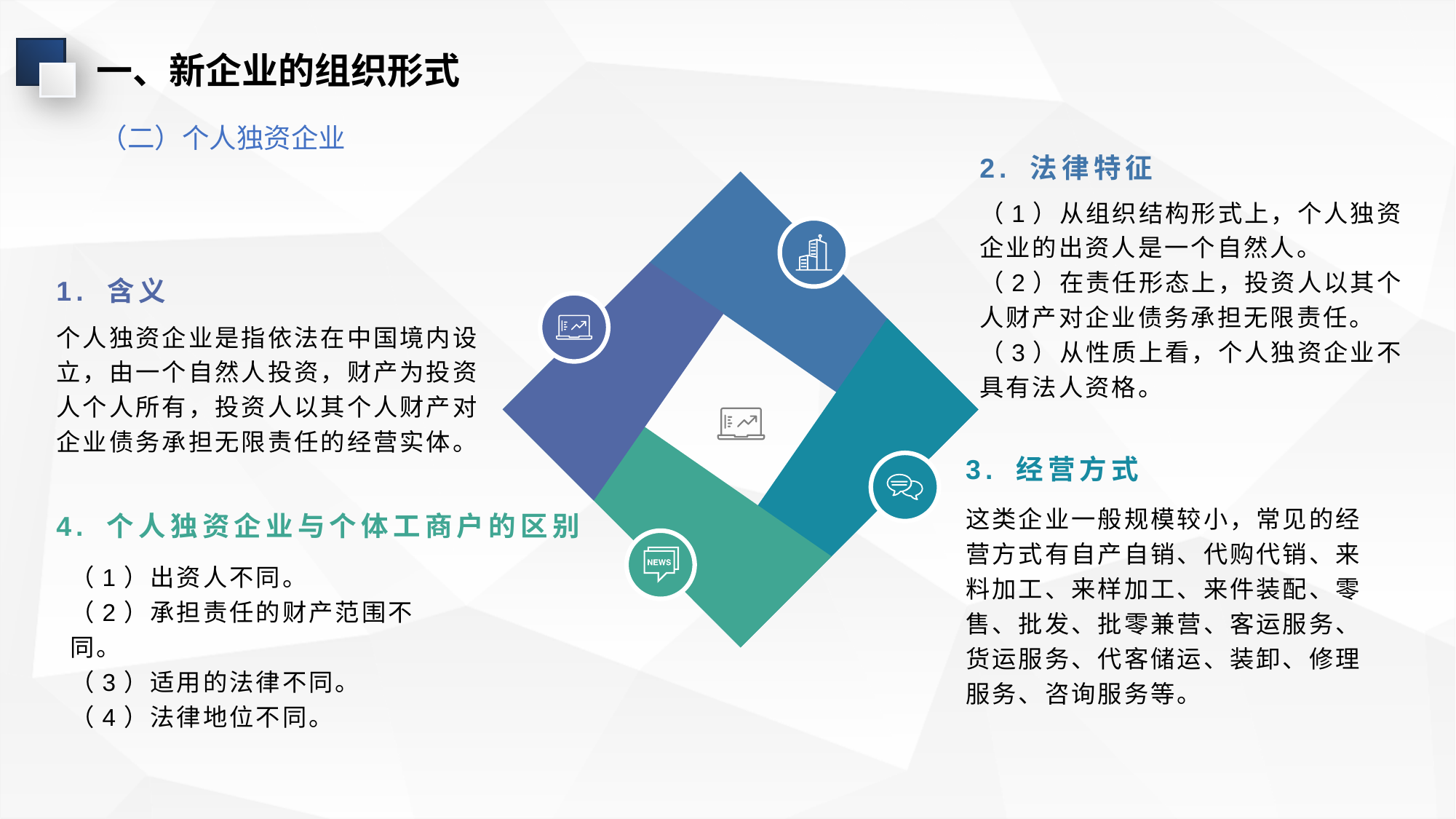

一、新企业的组织形式
（二）个人独资企业
2. 法律特征
（1）从组织结构形式上，个人独资企业的出资人是一个自然人。
（2）在责任形态上，投资人以其个人财产对企业债务承担无限责任。
（3）从性质上看，个人独资企业不具有法人资格。

1. 含义

个人独资企业是指依法在中国境内设立，由一个自然人投资，财产为投资人个人所有，投资人以其个人财产对企业债务承担无限责任的经营实体。

3. 经营方式

4. 个人独资企业与个体工商户的区别
这类企业一般规模较小，常见的经营方式有自产自销、代购代销、来料加工、来样加工、来件装配、零售、批发、批零兼营、客运服务、货运服务、代客储运、装卸、修理服务、咨询服务等。

（1）出资人不同。
（2）承担责任的财产范围不同。
（3）适用的法律不同。
（4）法律地位不同。